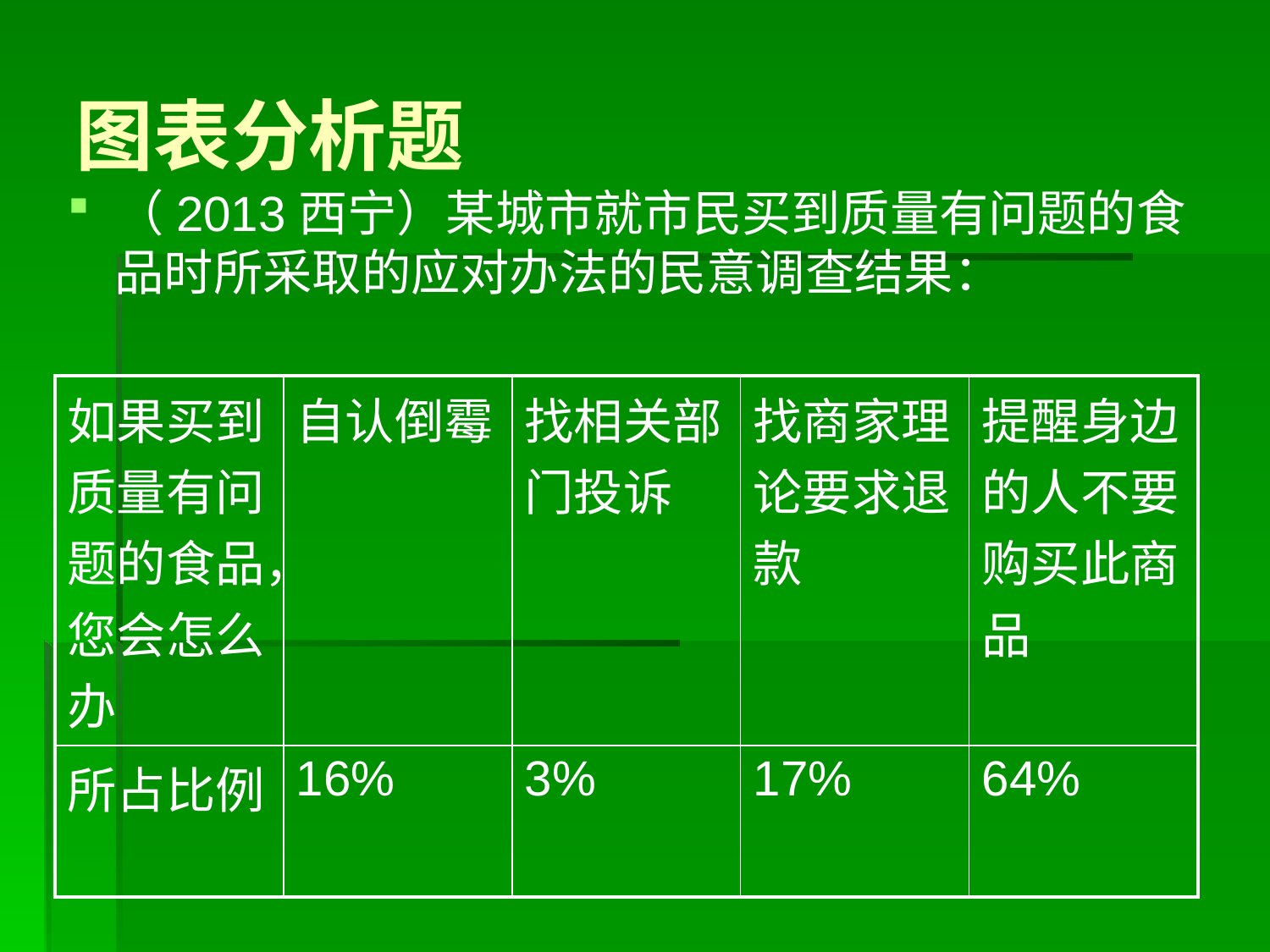

# 图表分析题
（2013西宁）某城市就市民买到质量有问题的食品时所采取的应对办法的民意调查结果：
| 如果买到质量有问题的食品，您会怎么办 | 自认倒霉 | 找相关部门投诉 | 找商家理论要求退款 | 提醒身边的人不要购买此商品 |
| --- | --- | --- | --- | --- |
| 所占比例 | 16% | 3% | 17% | 64% |